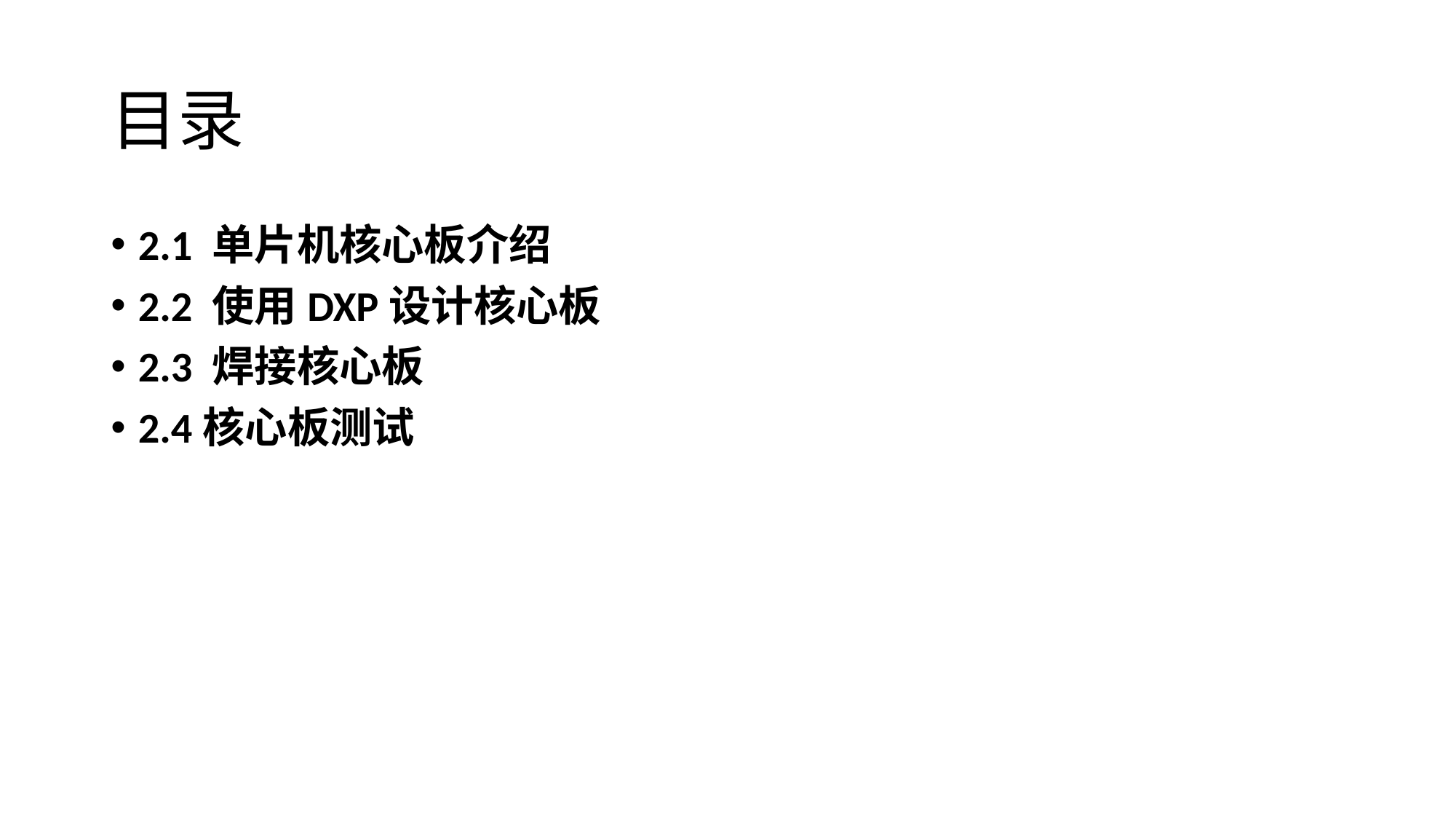

# 目录
2.1 单片机核心板介绍
2.2 使用DXP设计核心板
2.3 焊接核心板
2.4核心板测试